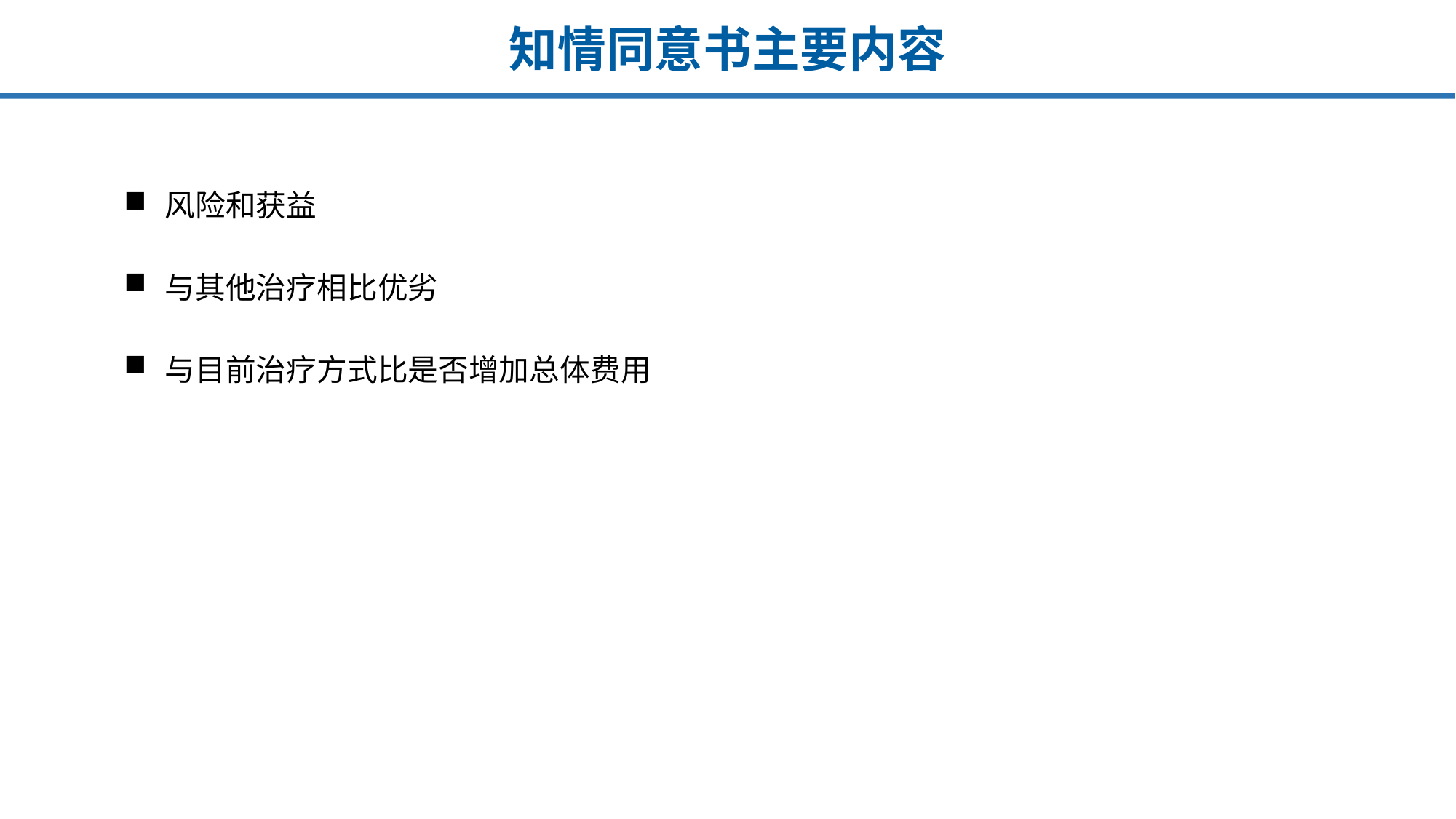

# 知情同意书主要内容
风险和获益
与其他治疗相比优劣
与目前治疗方式比是否增加总体费用